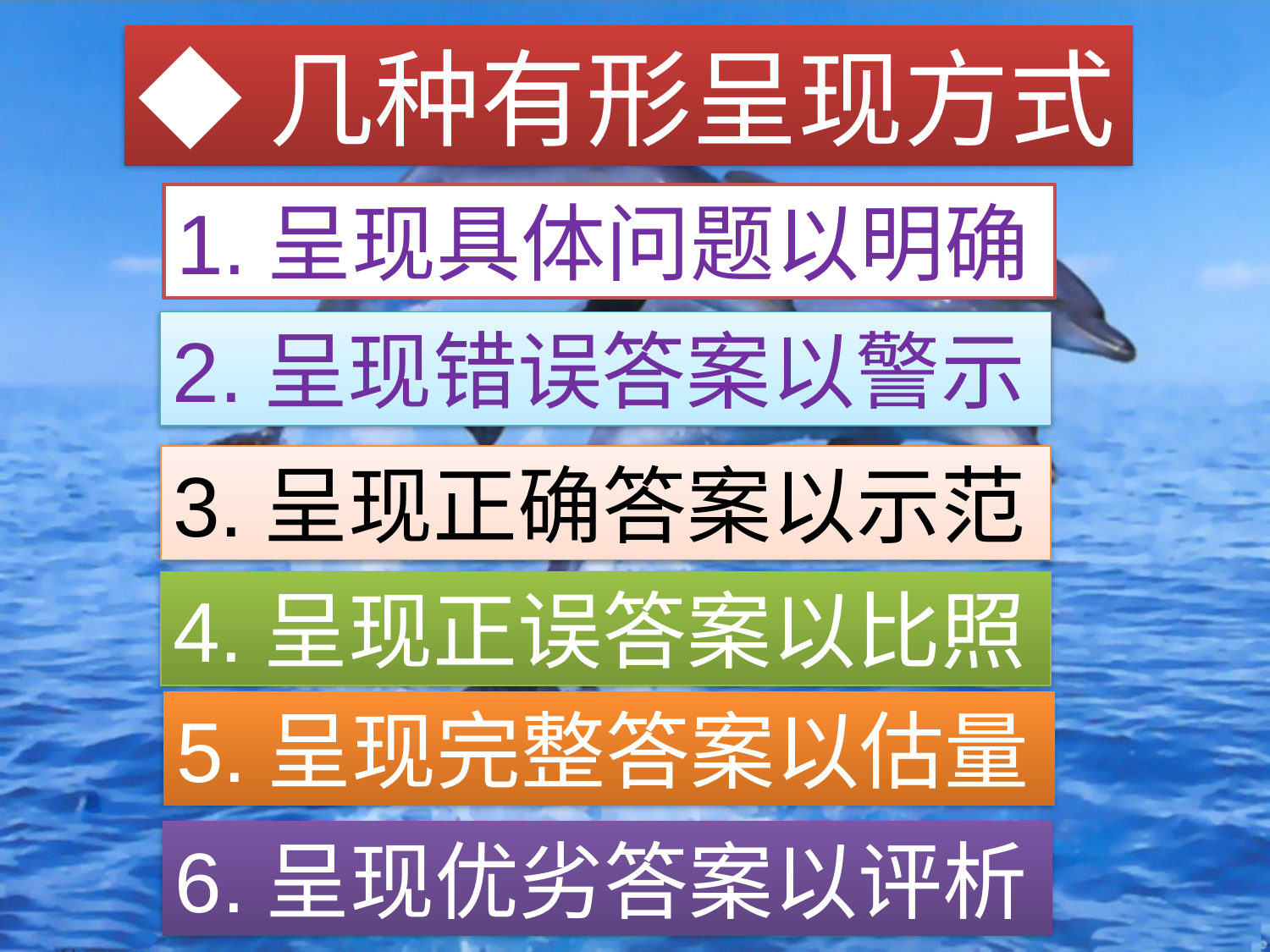

◆几种有形呈现方式
1.呈现具体问题以明确
2.呈现错误答案以警示
3.呈现正确答案以示范
4.呈现正误答案以比照
5.呈现完整答案以估量
6.呈现优劣答案以评析